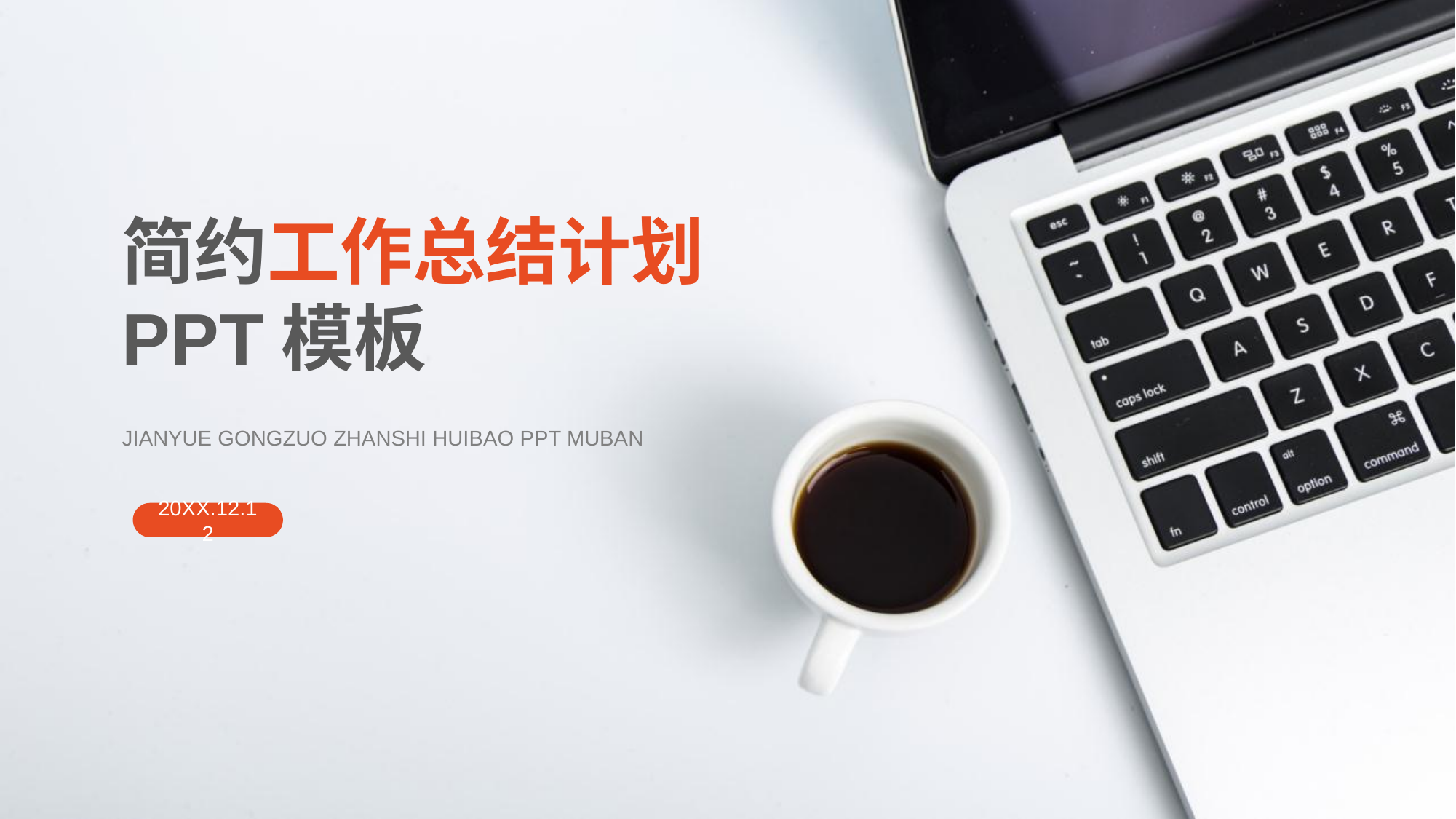

简约工作总结计划
PPT模板
JIANYUE GONGZUO ZHANSHI HUIBAO PPT MUBAN
20XX.12.12